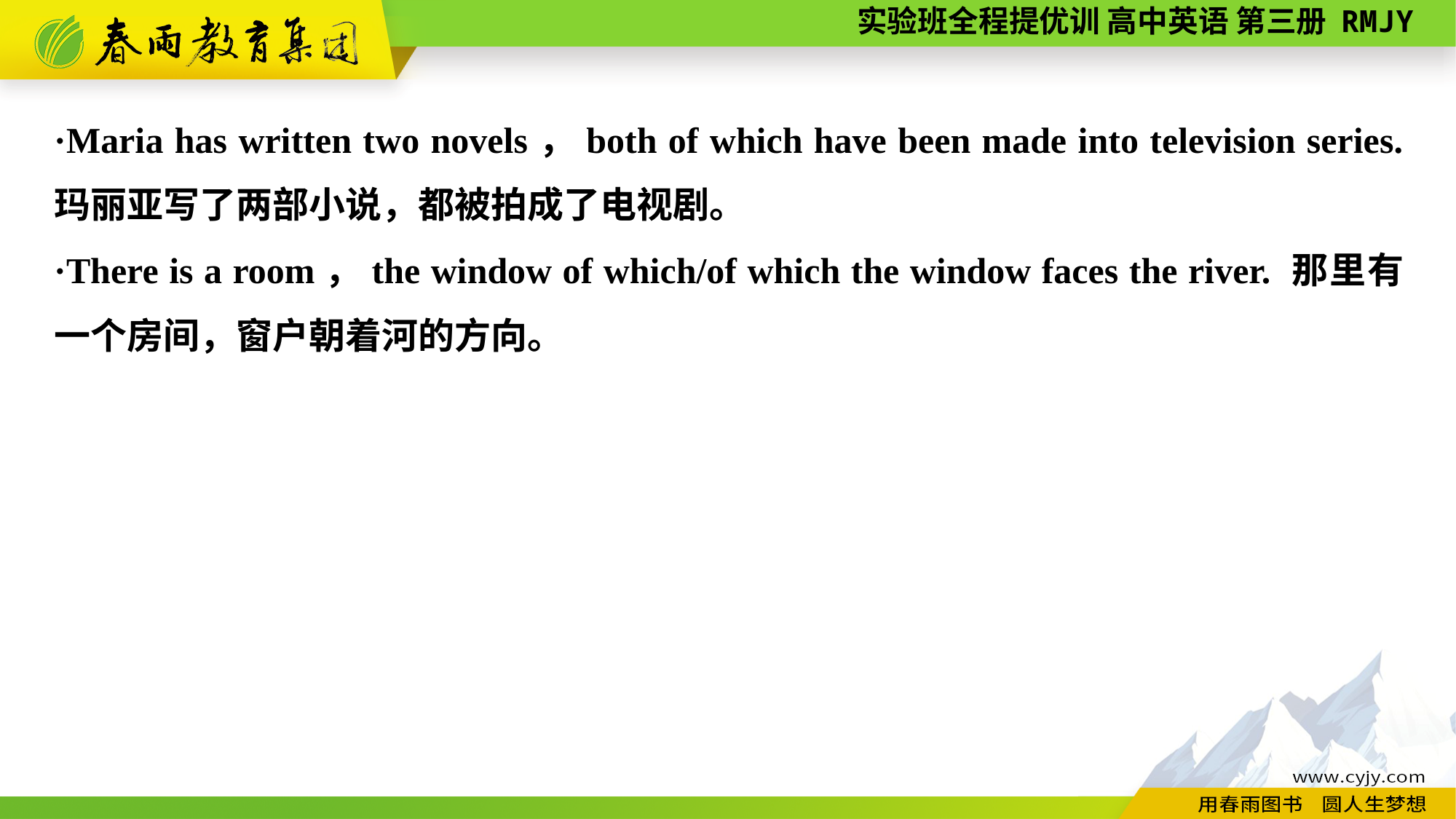

·Maria has written two novels，both of which have been made into television series. 玛丽亚写了两部小说，都被拍成了电视剧。
·There is a room，the window of which/of which the window faces the river. 那里有一个房间，窗户朝着河的方向。